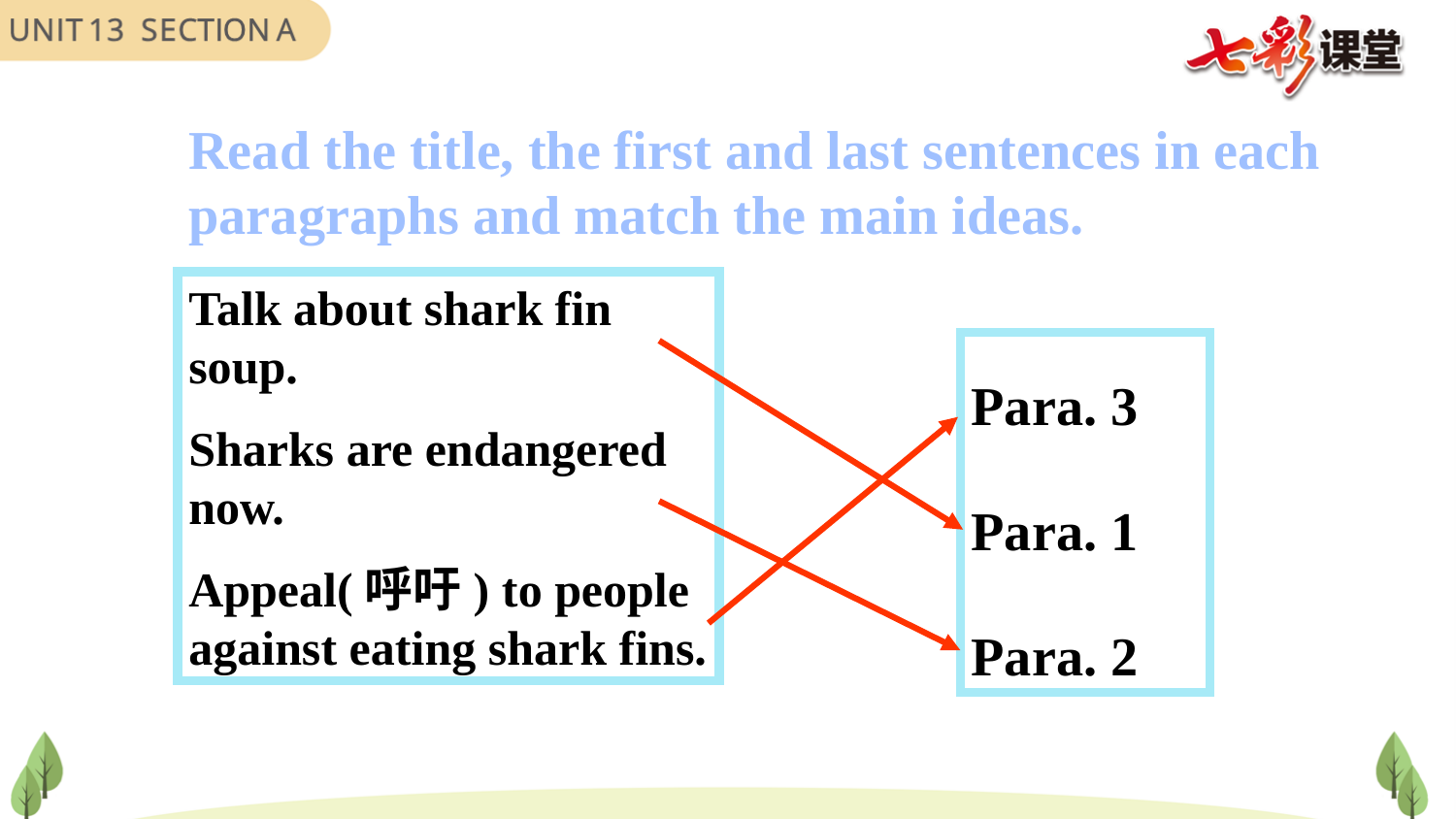

Read the title, the first and last sentences in each paragraphs and match the main ideas.
Talk about shark fin soup.
Sharks are endangered now.
Appeal(呼吁) to people  against eating shark fins.
Para. 3
Para. 1
Para. 2